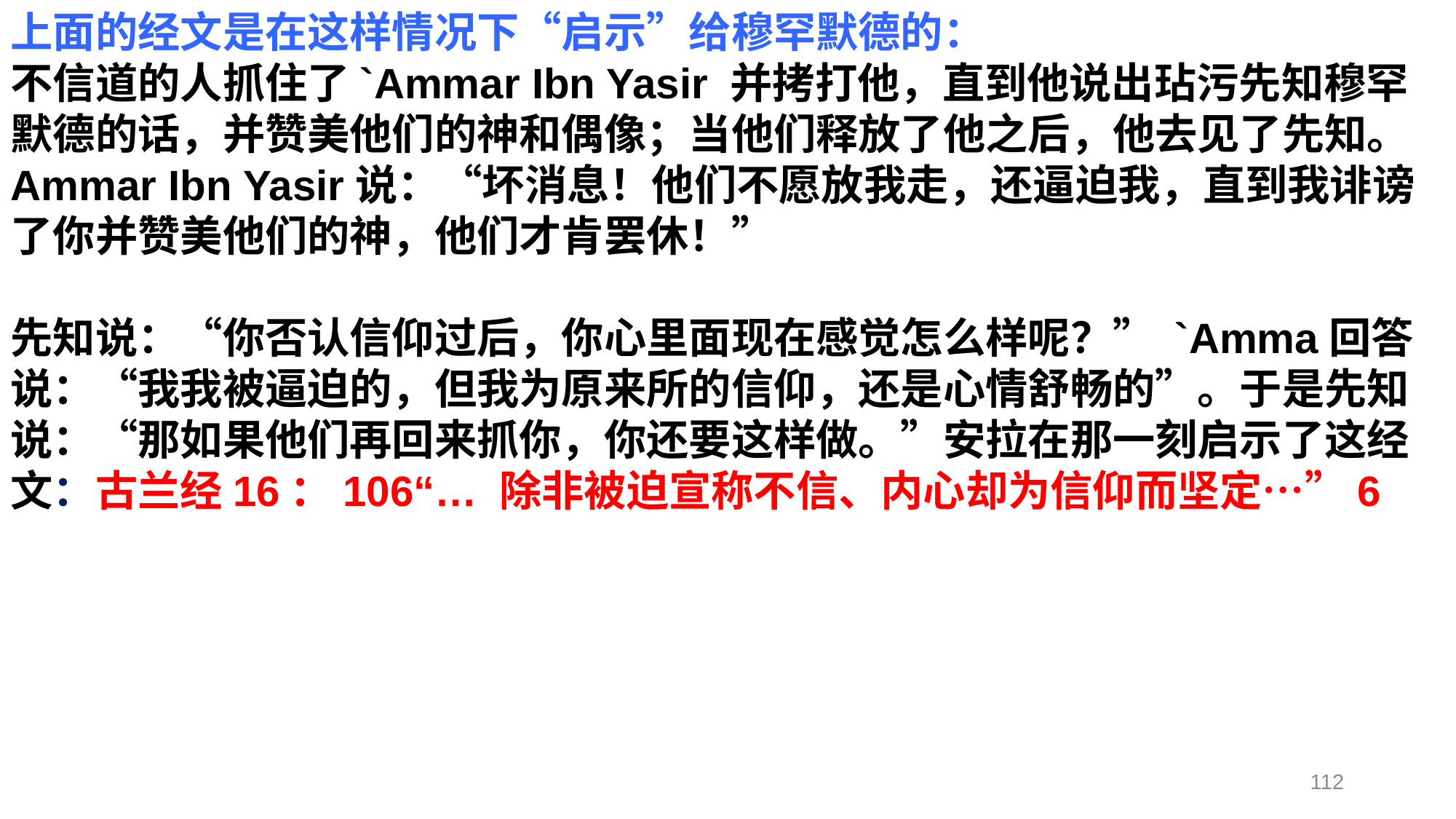

上面的经文是在这样情况下“启示”给穆罕默德的：
不信道的人抓住了`Ammar Ibn Yasir 并拷打他，直到他说出玷污先知穆罕默德的话，并赞美他们的神和偶像；当他们释放了他之后，他去见了先知。Ammar Ibn Yasir说：“坏消息！他们不愿放我走，还逼迫我，直到我诽谤了你并赞美他们的神，他们才肯罢休！”

先知说：“你否认信仰过后，你心里面现在感觉怎么样呢？” `Amma回答说：“我我被逼迫的，但我为原来所的信仰，还是心情舒畅的”。于是先知说：“那如果他们再回来抓你，你还要这样做。”安拉在那一刻启示了这经文：古兰经16：106“… 除非被迫宣称不信、内心却为信仰而坚定…”6

112